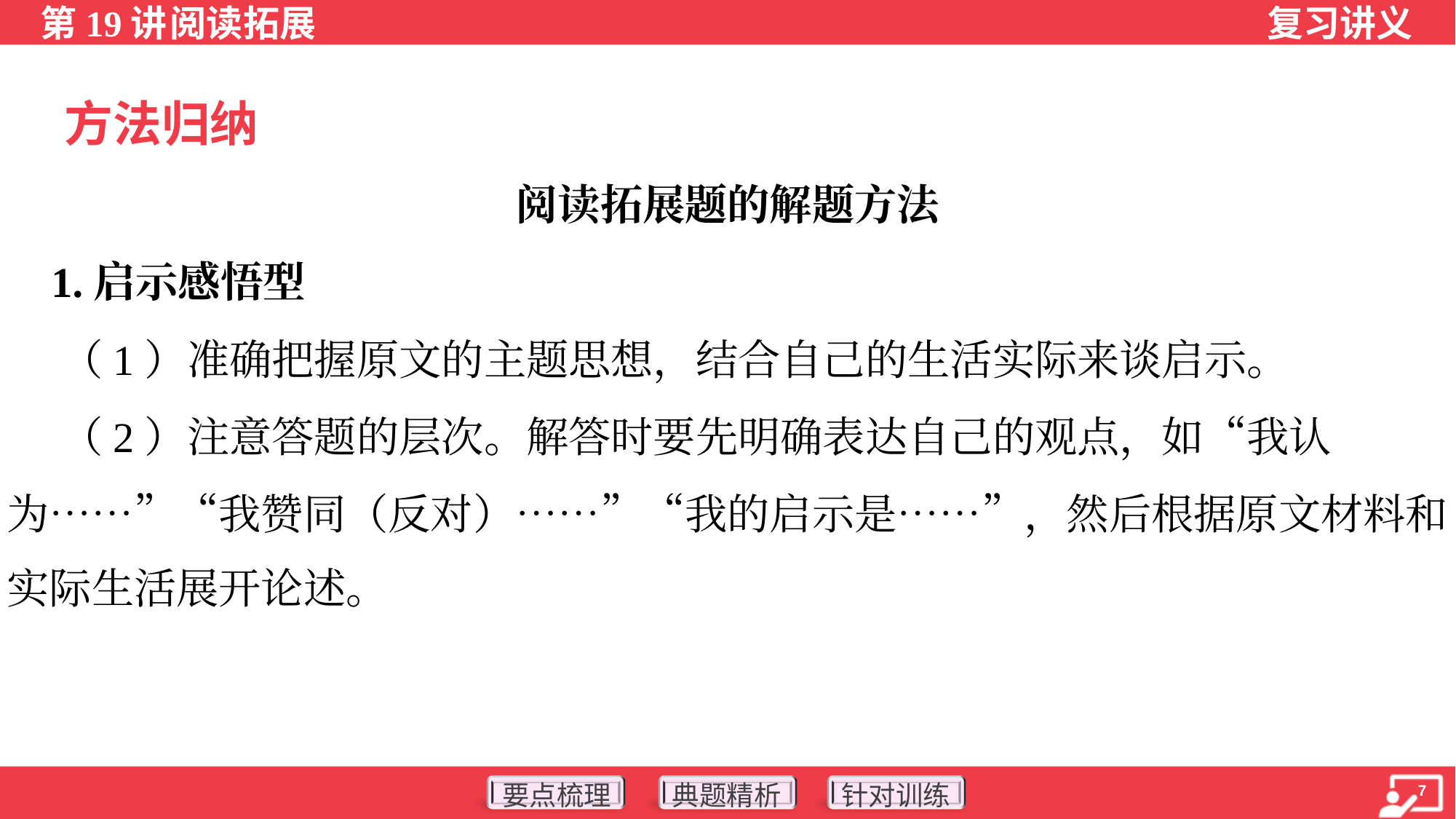

方法归纳
阅读拓展题的解题方法
    1.启示感悟型
    （1）准确把握原文的主题思想，结合自己的生活实际来谈启示。
    （2）注意答题的层次。解答时要先明确表达自己的观点，如“我认
为……”“我赞同（反对）……”“我的启示是……”，然后根据原文材料和
实际生活展开论述。